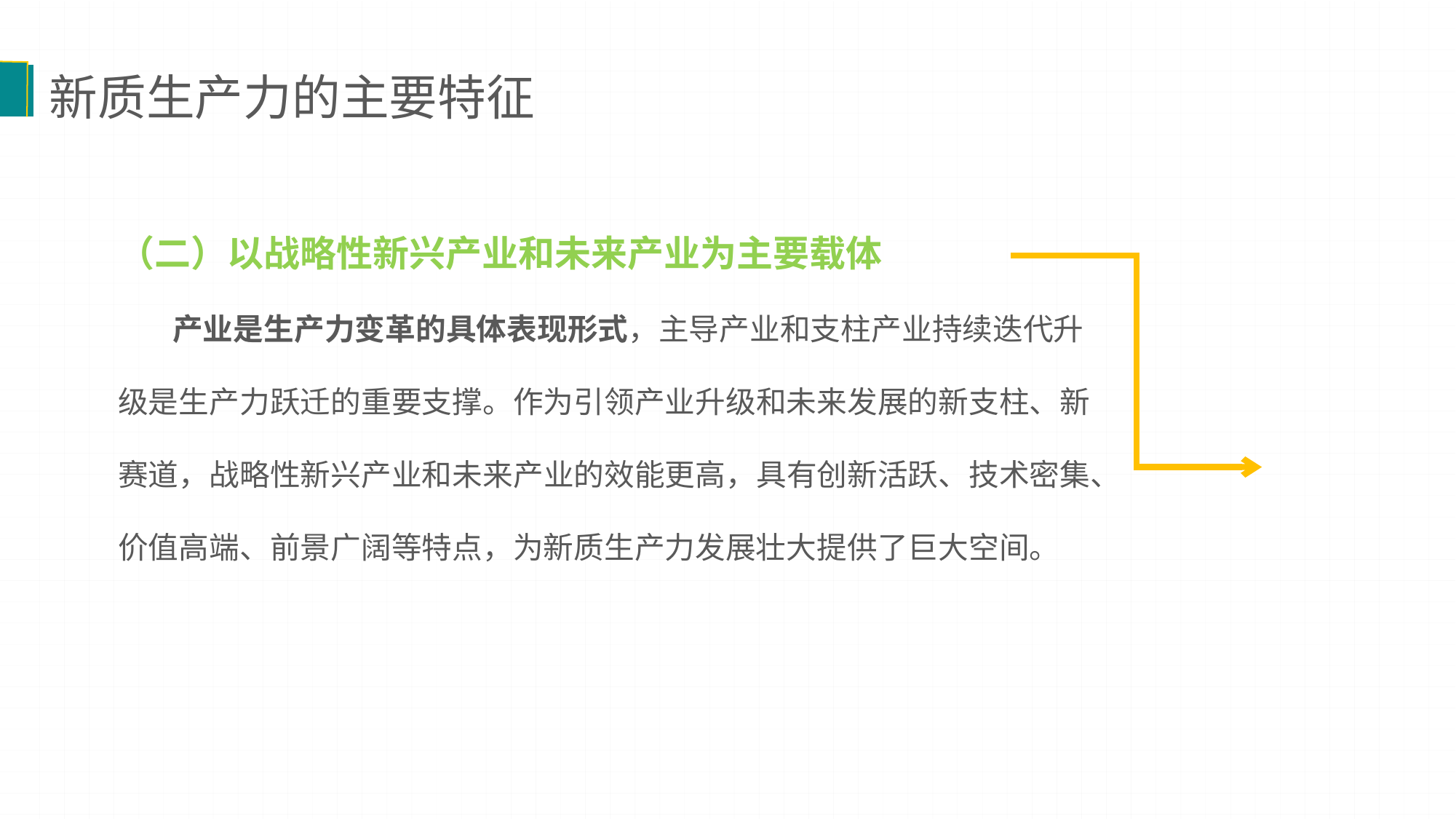

新质生产力的主要特征

（二）以战略性新兴产业和未来产业为主要载体
       产业是生产力变革的具体表现形式，主导产业和支柱产业持续迭代升级是生产力跃迁的重要支撑。作为引领产业升级和未来发展的新支柱、新赛道，战略性新兴产业和未来产业的效能更高，具有创新活跃、技术密集、价值高端、前景广阔等特点，为新质生产力发展壮大提供了巨大空间。